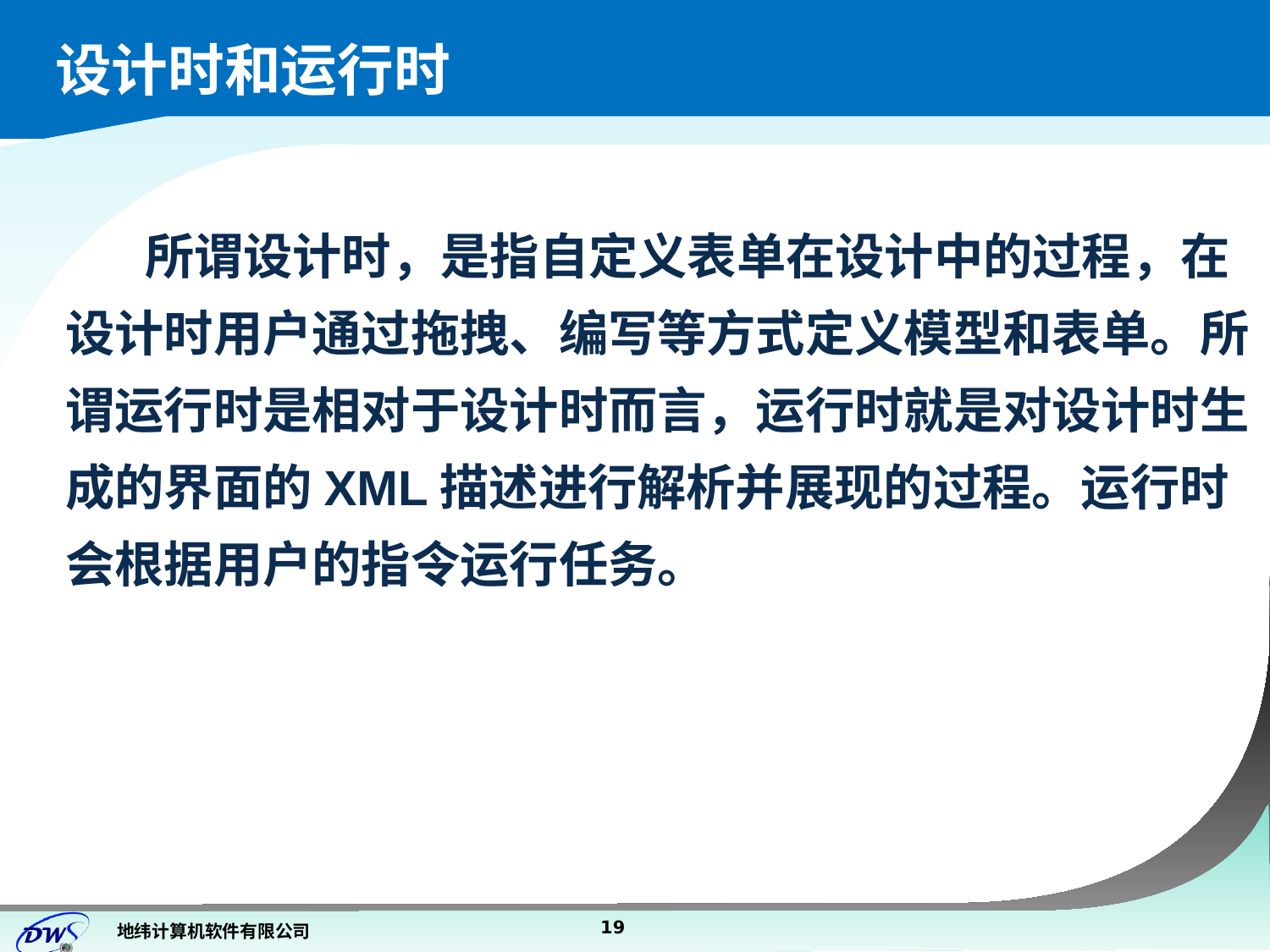

# 设计时和运行时
      所谓设计时，是指自定义表单在设计中的过程，在设计时用户通过拖拽、编写等方式定义模型和表单。所谓运行时是相对于设计时而言，运行时就是对设计时生成的界面的XML描述进行解析并展现的过程。运行时会根据用户的指令运行任务。
19
地纬计算机软件有限公司